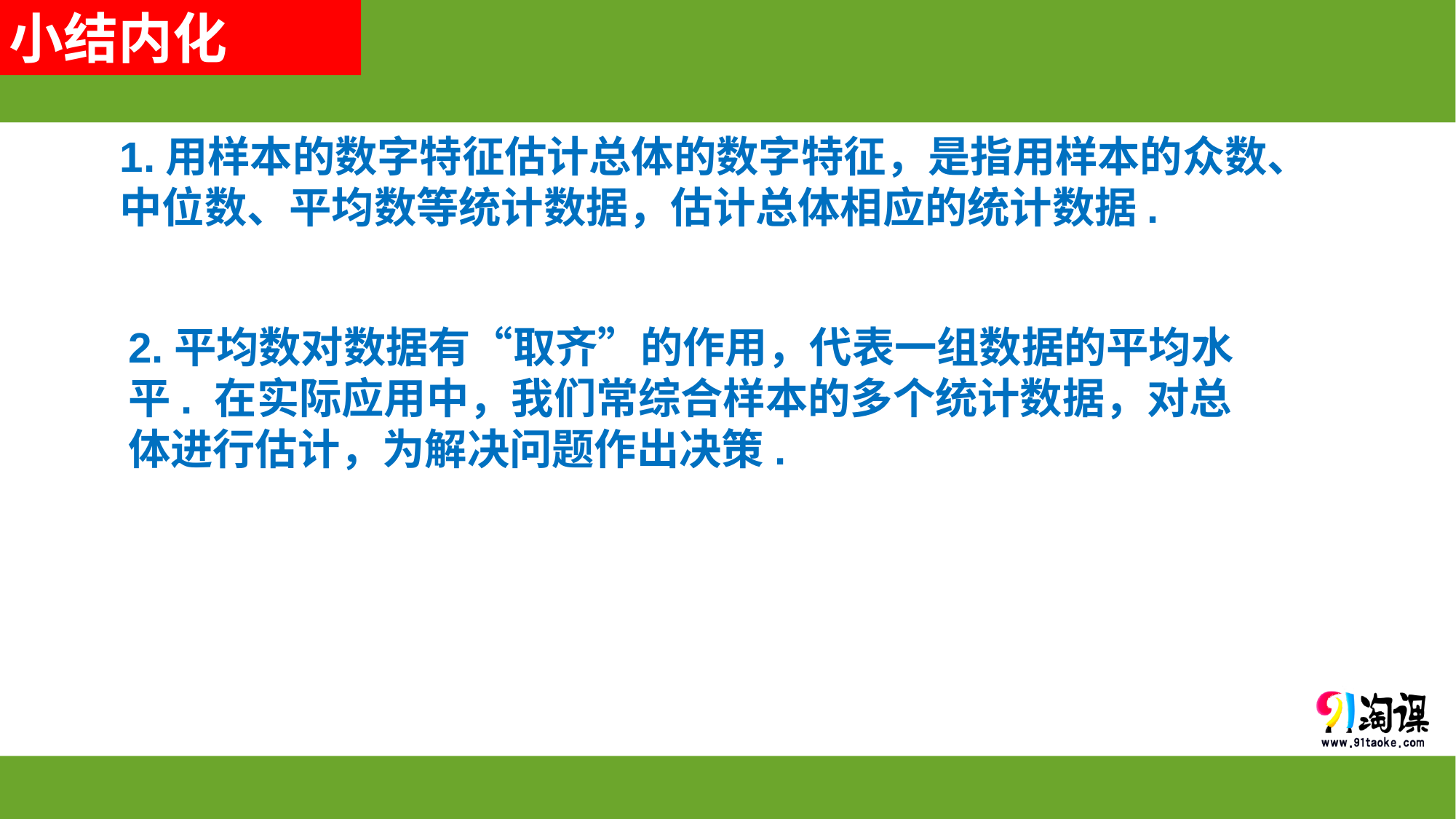

小结内化
1.用样本的数字特征估计总体的数字特征，是指用样本的众数、中位数、平均数等统计数据，估计总体相应的统计数据.
2.平均数对数据有“取齐”的作用，代表一组数据的平均水平. 在实际应用中，我们常综合样本的多个统计数据，对总体进行估计，为解决问题作出决策.